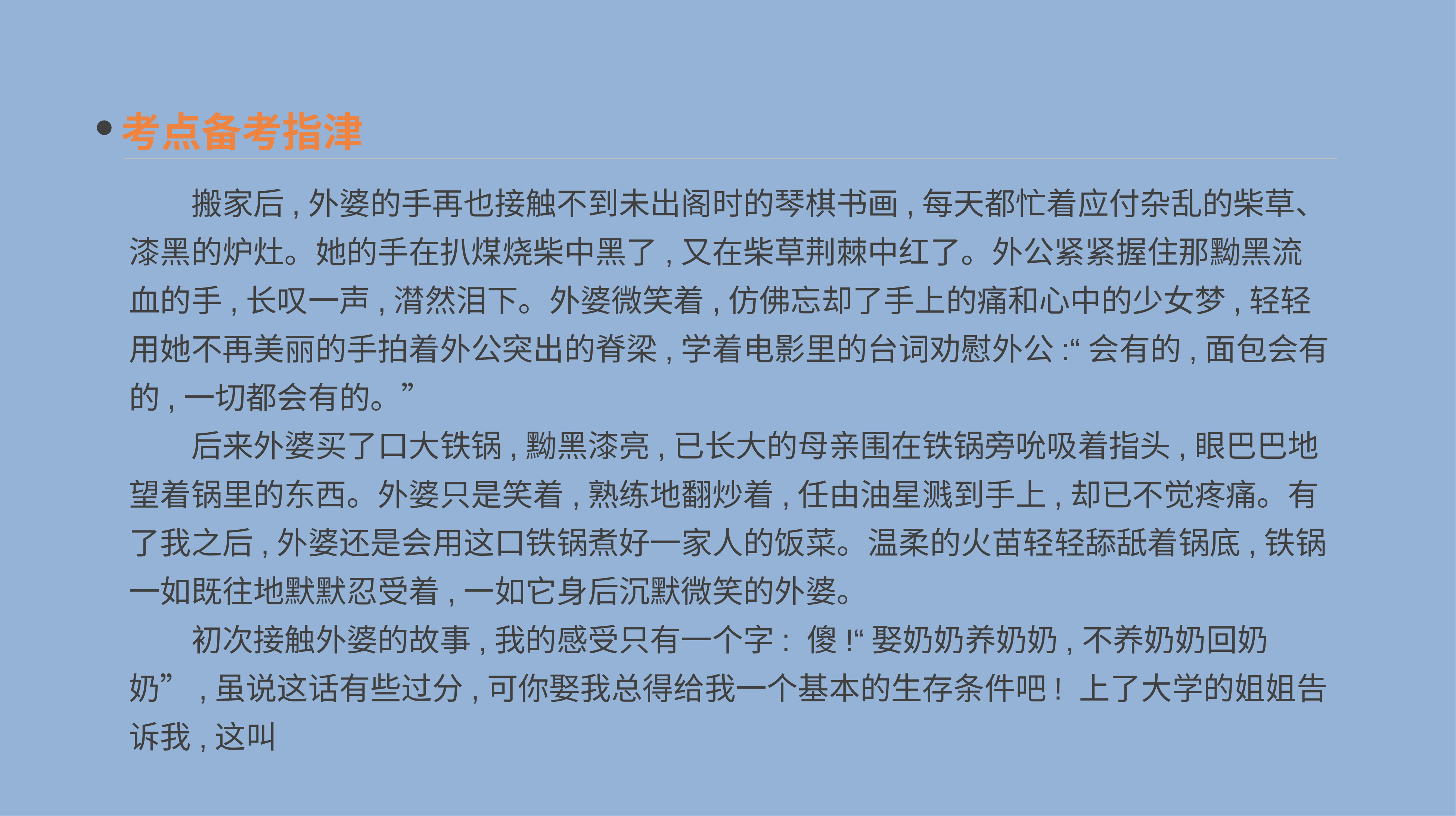

考点备考指津

　　搬家后,外婆的手再也接触不到未出阁时的琴棋书画,每天都忙着应付杂乱的柴草、漆黑的炉灶。她的手在扒煤烧柴中黑了,又在柴草荆棘中红了。外公紧紧握住那黝黑流血的手,长叹一声,潸然泪下。外婆微笑着,仿佛忘却了手上的痛和心中的少女梦,轻轻用她不再美丽的手拍着外公突出的脊梁,学着电影里的台词劝慰外公:“会有的,面包会有的,一切都会有的。”
　　后来外婆买了口大铁锅,黝黑漆亮,已长大的母亲围在铁锅旁吮吸着指头,眼巴巴地望着锅里的东西。外婆只是笑着,熟练地翻炒着,任由油星溅到手上,却已不觉疼痛。有了我之后,外婆还是会用这口铁锅煮好一家人的饭菜。温柔的火苗轻轻舔舐着锅底,铁锅一如既往地默默忍受着,一如它身后沉默微笑的外婆。
　　初次接触外婆的故事,我的感受只有一个字: 傻!“娶奶奶养奶奶,不养奶奶回奶奶”,虽说这话有些过分,可你娶我总得给我一个基本的生存条件吧! 上了大学的姐姐告诉我,这叫